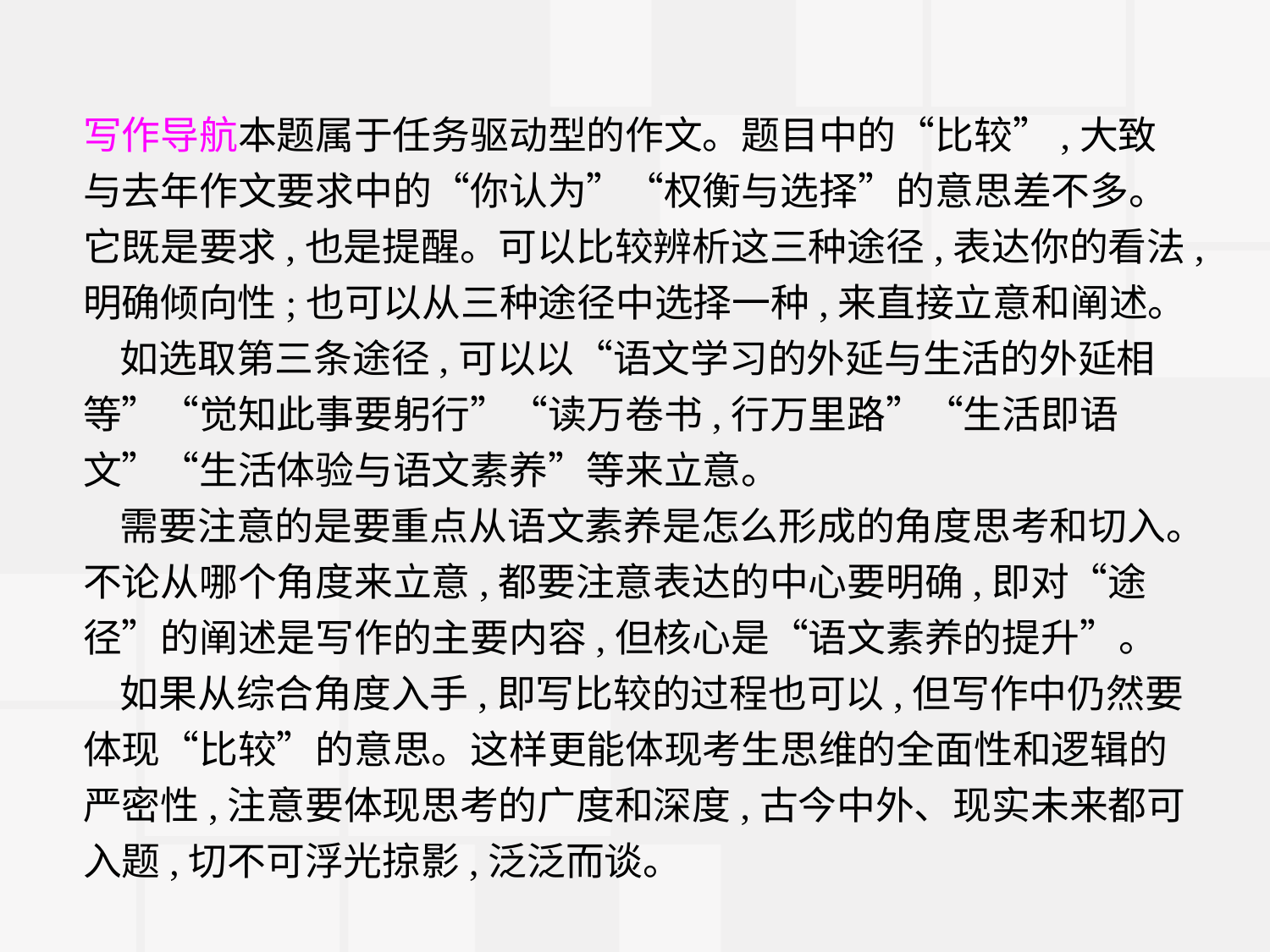

写作导航本题属于任务驱动型的作文。题目中的“比较”,大致与去年作文要求中的“你认为”“权衡与选择”的意思差不多。它既是要求,也是提醒。可以比较辨析这三种途径,表达你的看法,明确倾向性;也可以从三种途径中选择一种,来直接立意和阐述。
如选取第三条途径,可以以“语文学习的外延与生活的外延相等”“觉知此事要躬行”“读万卷书,行万里路”“生活即语文”“生活体验与语文素养”等来立意。
需要注意的是要重点从语文素养是怎么形成的角度思考和切入。不论从哪个角度来立意,都要注意表达的中心要明确,即对“途径”的阐述是写作的主要内容,但核心是“语文素养的提升”。
如果从综合角度入手,即写比较的过程也可以,但写作中仍然要体现“比较”的意思。这样更能体现考生思维的全面性和逻辑的严密性,注意要体现思考的广度和深度,古今中外、现实未来都可入题,切不可浮光掠影,泛泛而谈。